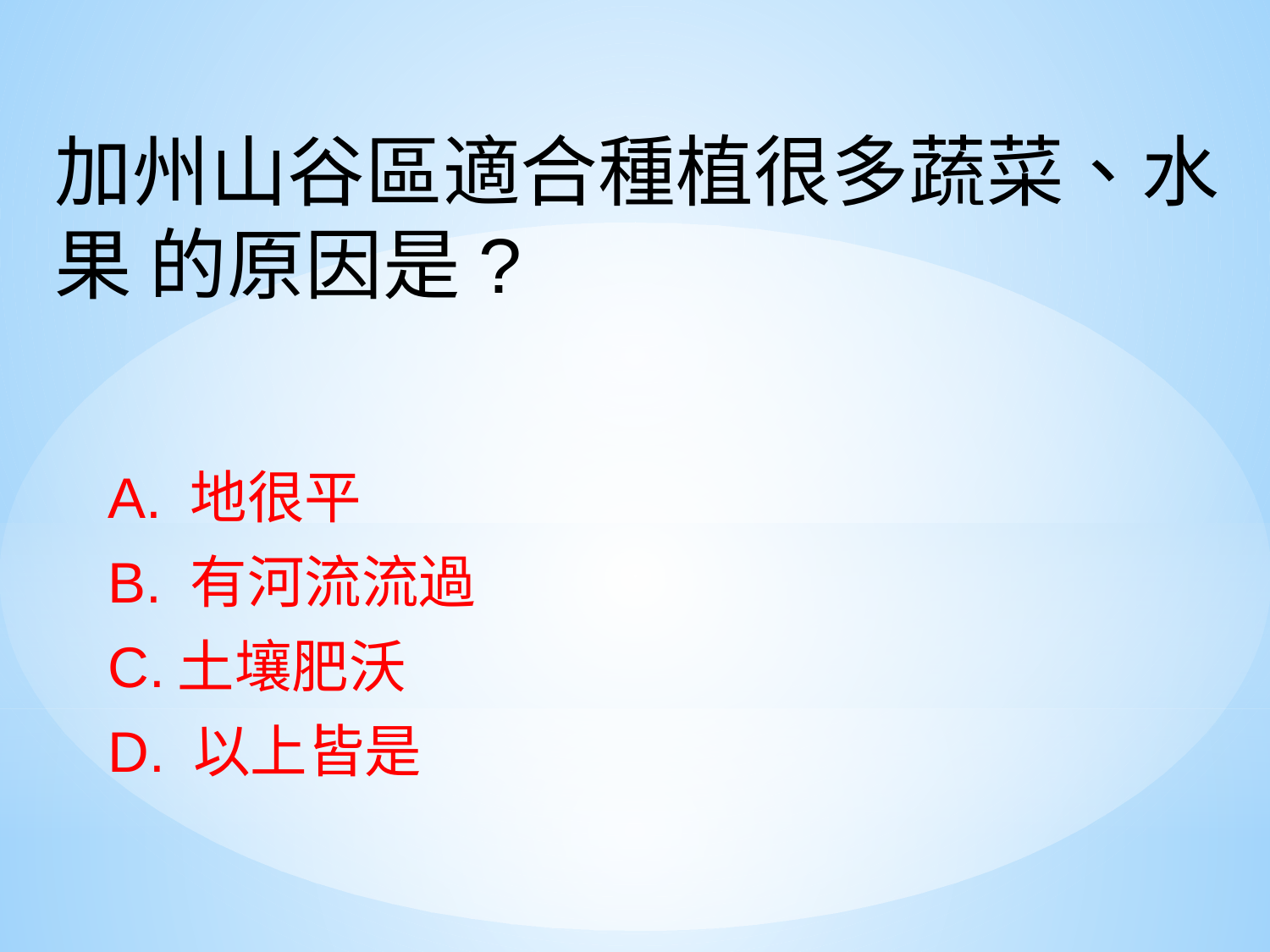

加州山谷區適合種植很多蔬菜、水果 的原因是?
A. 地很平
B. 有河流流過
C.土壤肥沃
D. 以上皆是